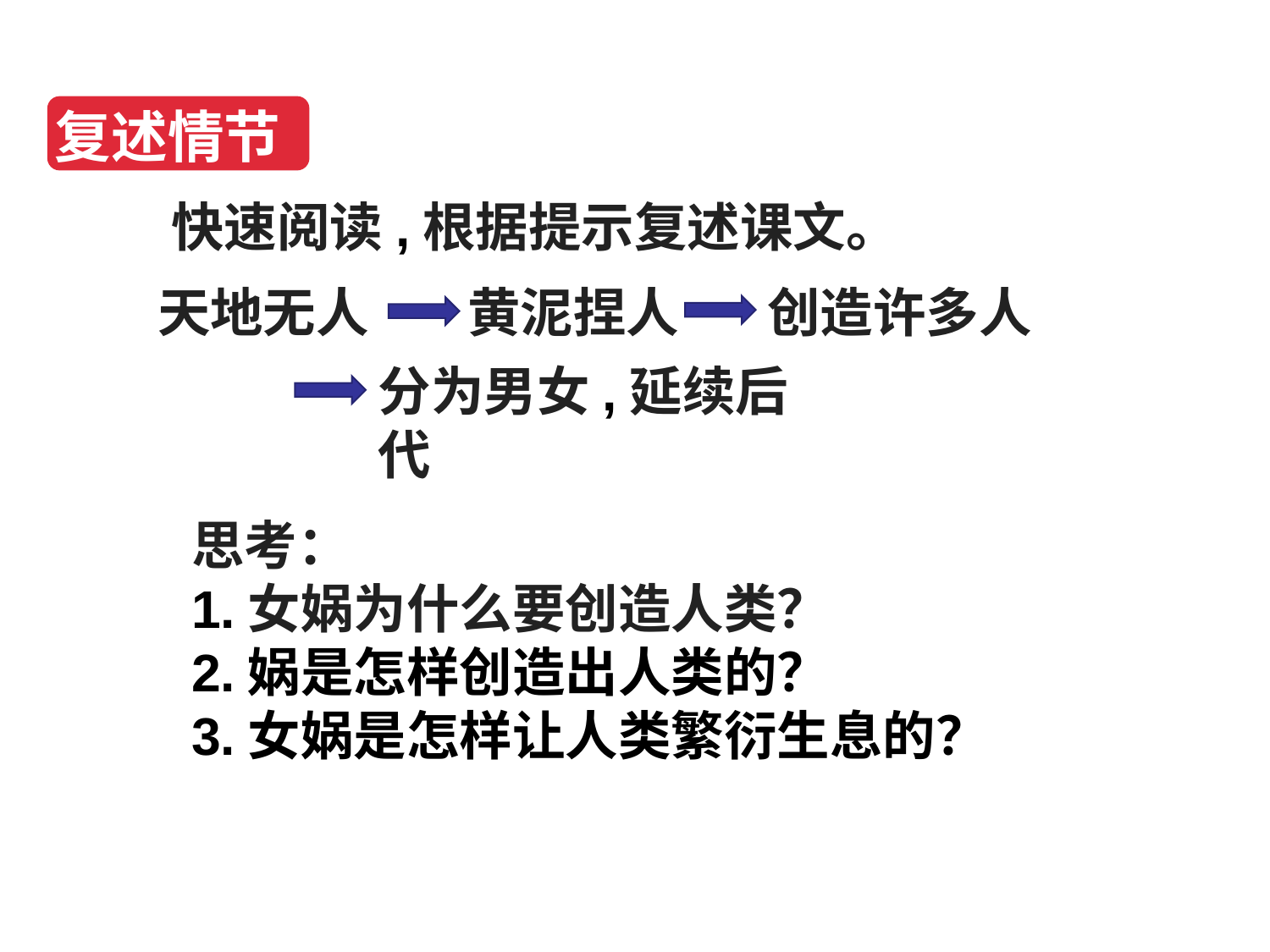

复述情节

快速阅读,根据提示复述课文。
天地无人
黄泥捏人
创造许多人

分为男女,延续后代

思考：
1.女娲为什么要创造人类？
2.娲是怎样创造出人类的？
3.女娲是怎样让人类繁衍生息的？